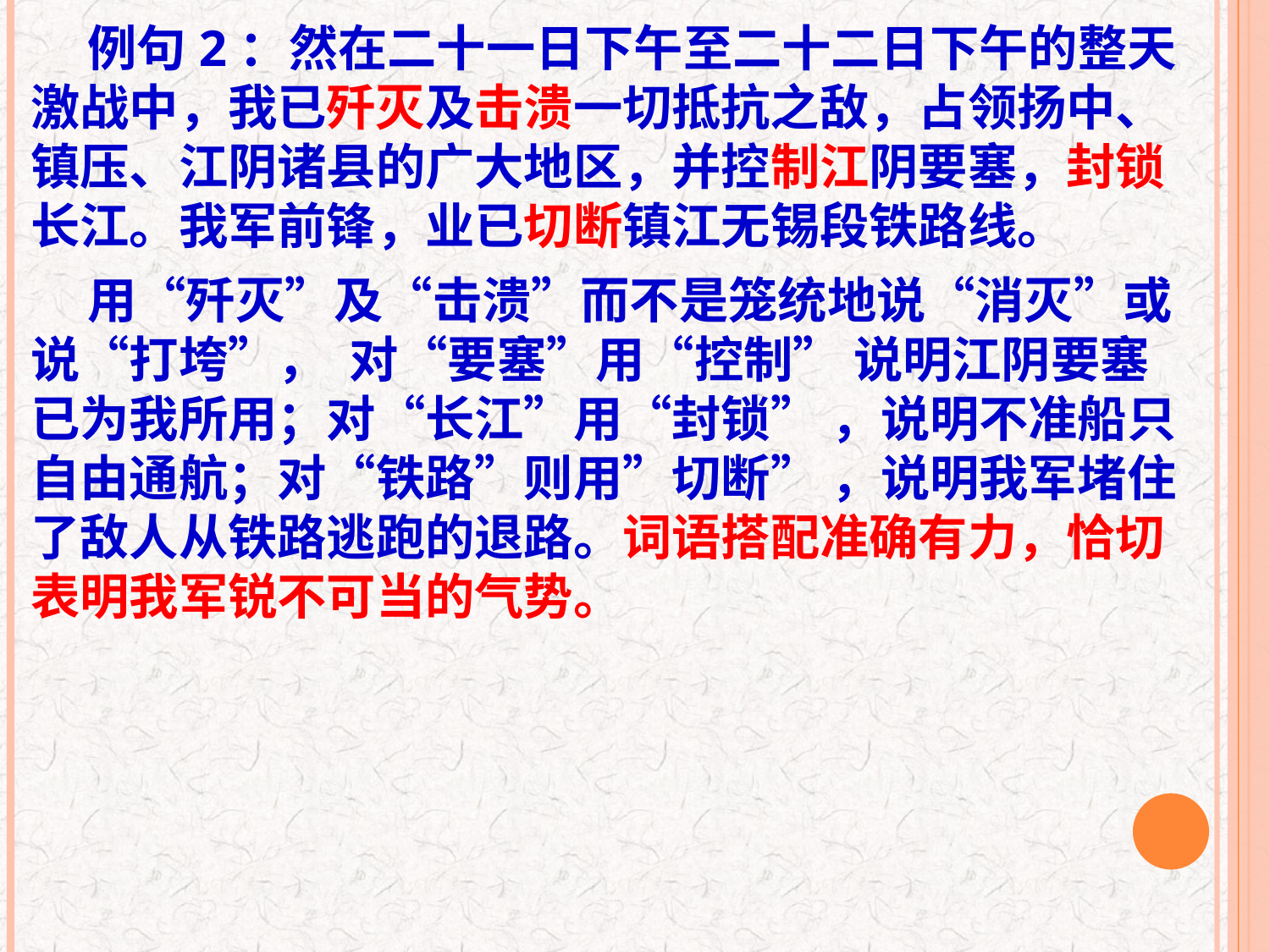

例句2：然在二十一日下午至二十二日下午的整天激战中，我已歼灭及击溃一切抵抗之敌，占领扬中、镇压、江阴诸县的广大地区，并控制江阴要塞，封锁长江。我军前锋，业已切断镇江无锡段铁路线。
    用“歼灭”及“击溃”而不是笼统地说“消灭”或说“打垮”，  对“要塞”用“控制” 说明江阴要塞已为我所用；对“长江”用“封锁” ，说明不准船只自由通航；对“铁路”则用”切断” ，说明我军堵住了敌人从铁路逃跑的退路。词语搭配准确有力，恰切表明我军锐不可当的气势。